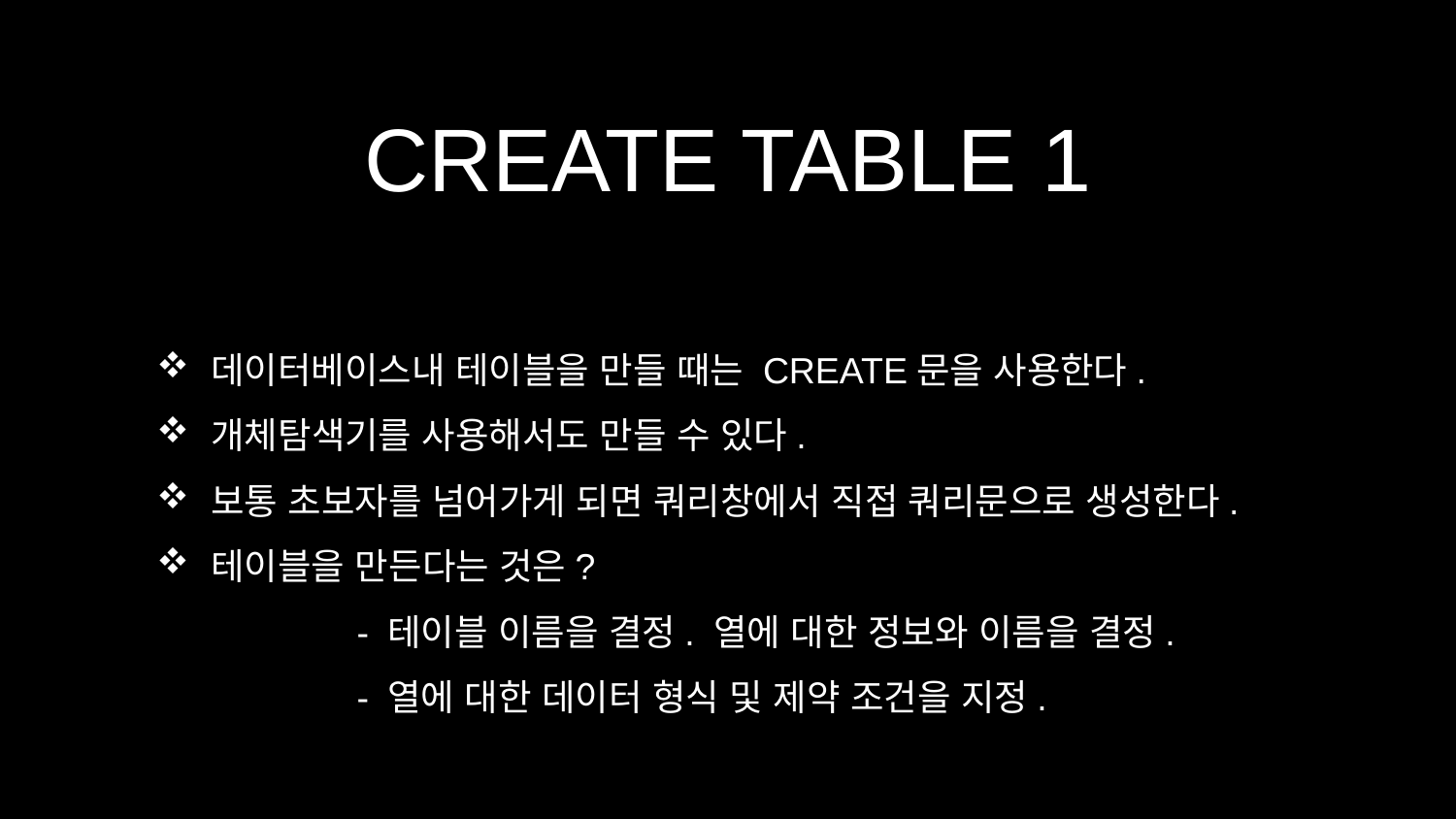

# CREATE TABLE 1
데이터베이스내 테이블을 만들 때는 CREATE문을 사용한다.
개체탐색기를 사용해서도 만들 수 있다.
보통 초보자를 넘어가게 되면 쿼리창에서 직접 쿼리문으로 생성한다.
테이블을 만든다는 것은?
	- 테이블 이름을 결정. 열에 대한 정보와 이름을 결정.
	- 열에 대한 데이터 형식 및 제약 조건을 지정.